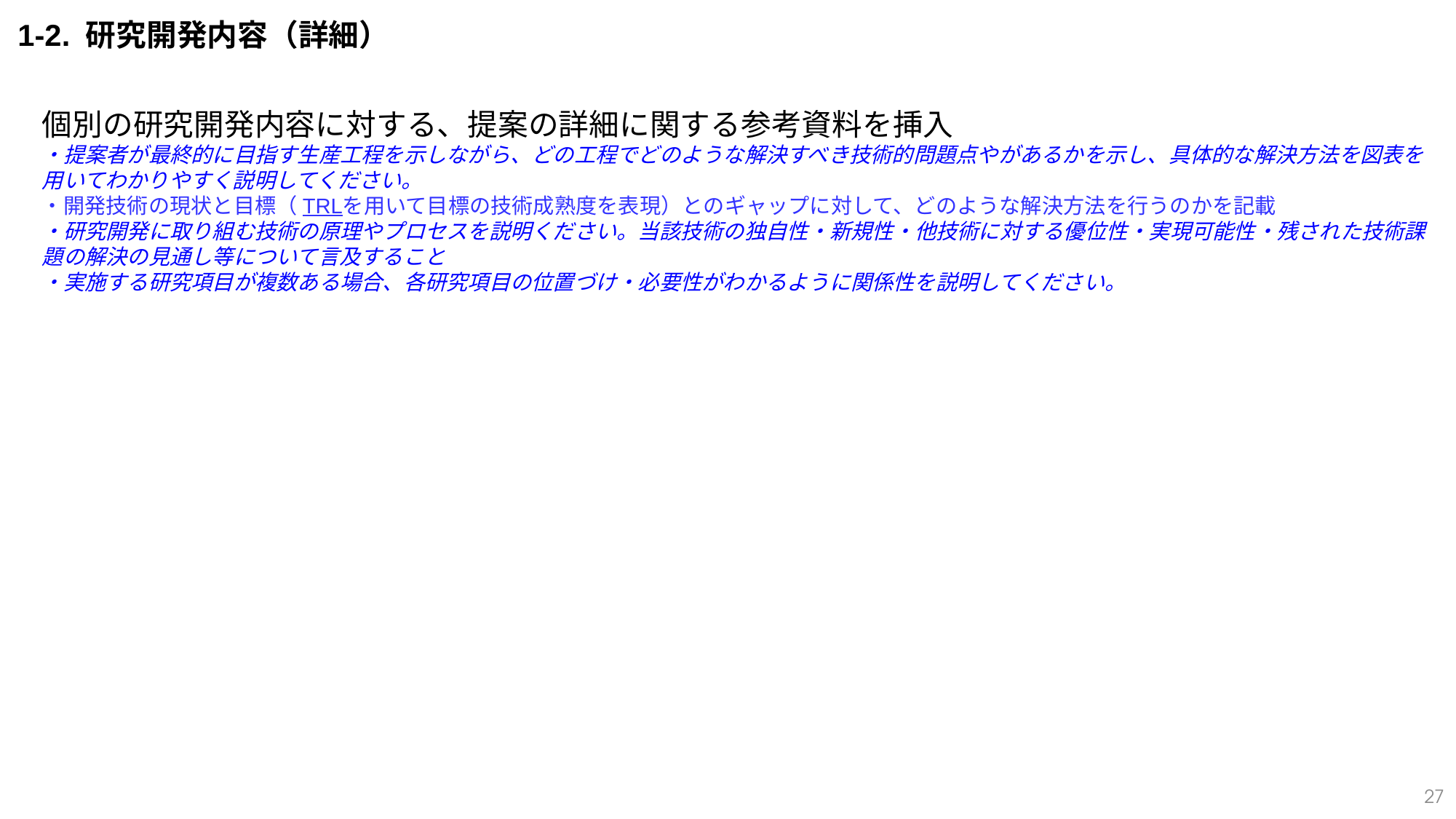

1-2. 研究開発内容（詳細）
個別の研究開発内容に対する、提案の詳細に関する参考資料を挿入
・提案者が最終的に目指す生産工程を示しながら、どの工程でどのような解決すべき技術的問題点やがあるかを示し、具体的な解決方法を図表を用いてわかりやすく説明してください。
・開発技術の現状と目標（TRLを用いて目標の技術成熟度を表現）とのギャップに対して、どのような解決方法を行うのかを記載
・研究開発に取り組む技術の原理やプロセスを説明ください。当該技術の独自性・新規性・他技術に対する優位性・実現可能性・残された技術課題の解決の見通し等について言及すること
・実施する研究項目が複数ある場合、各研究項目の位置づけ・必要性がわかるように関係性を説明してください。
27